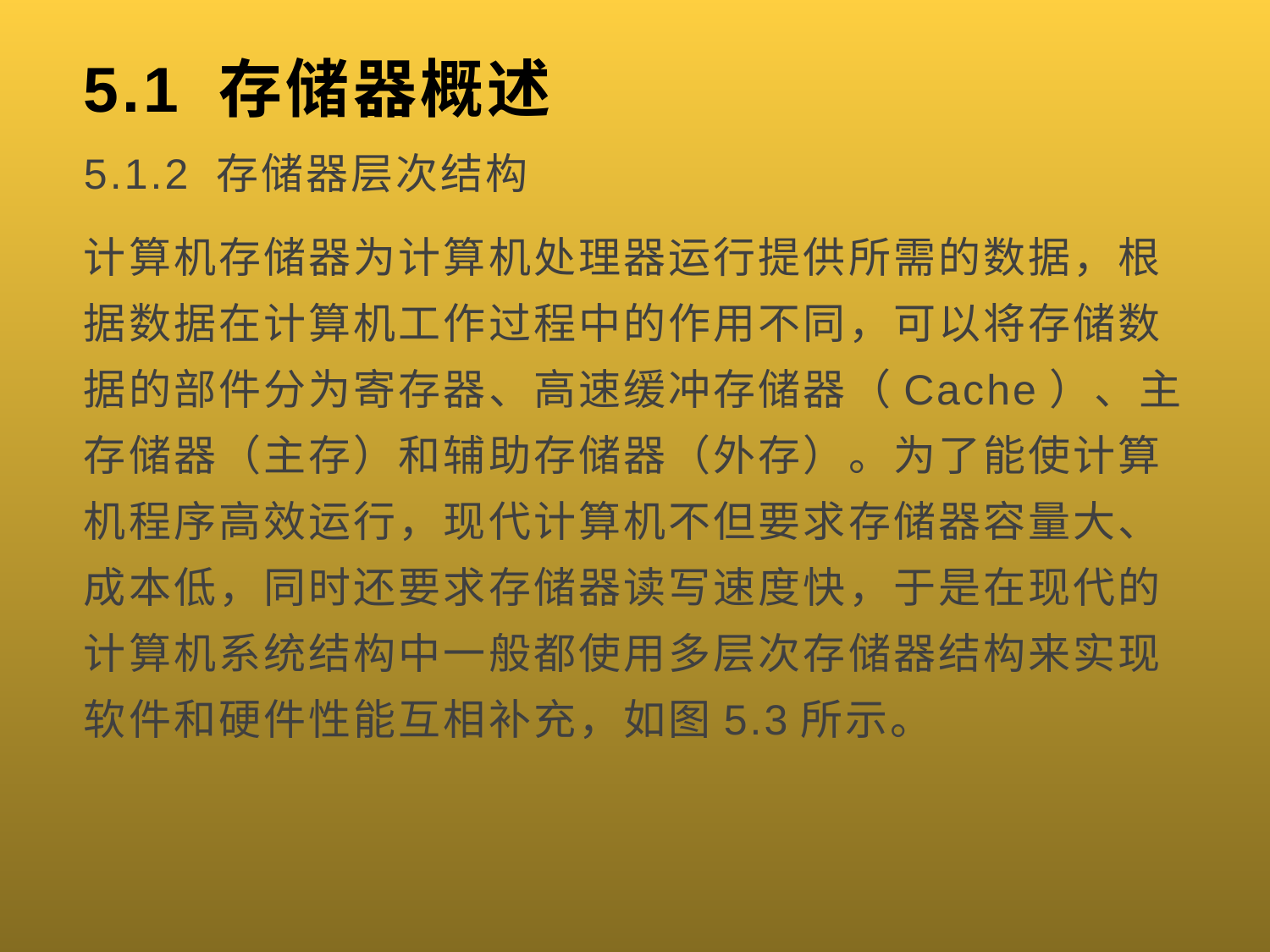

# 5.1 存储器概述
5.1.2 存储器层次结构
计算机存储器为计算机处理器运行提供所需的数据，根据数据在计算机工作过程中的作用不同，可以将存储数据的部件分为寄存器、高速缓冲存储器（Cache）、主存储器（主存）和辅助存储器（外存）。为了能使计算机程序高效运行，现代计算机不但要求存储器容量大、成本低，同时还要求存储器读写速度快，于是在现代的计算机系统结构中一般都使用多层次存储器结构来实现软件和硬件性能互相补充，如图5.3所示。